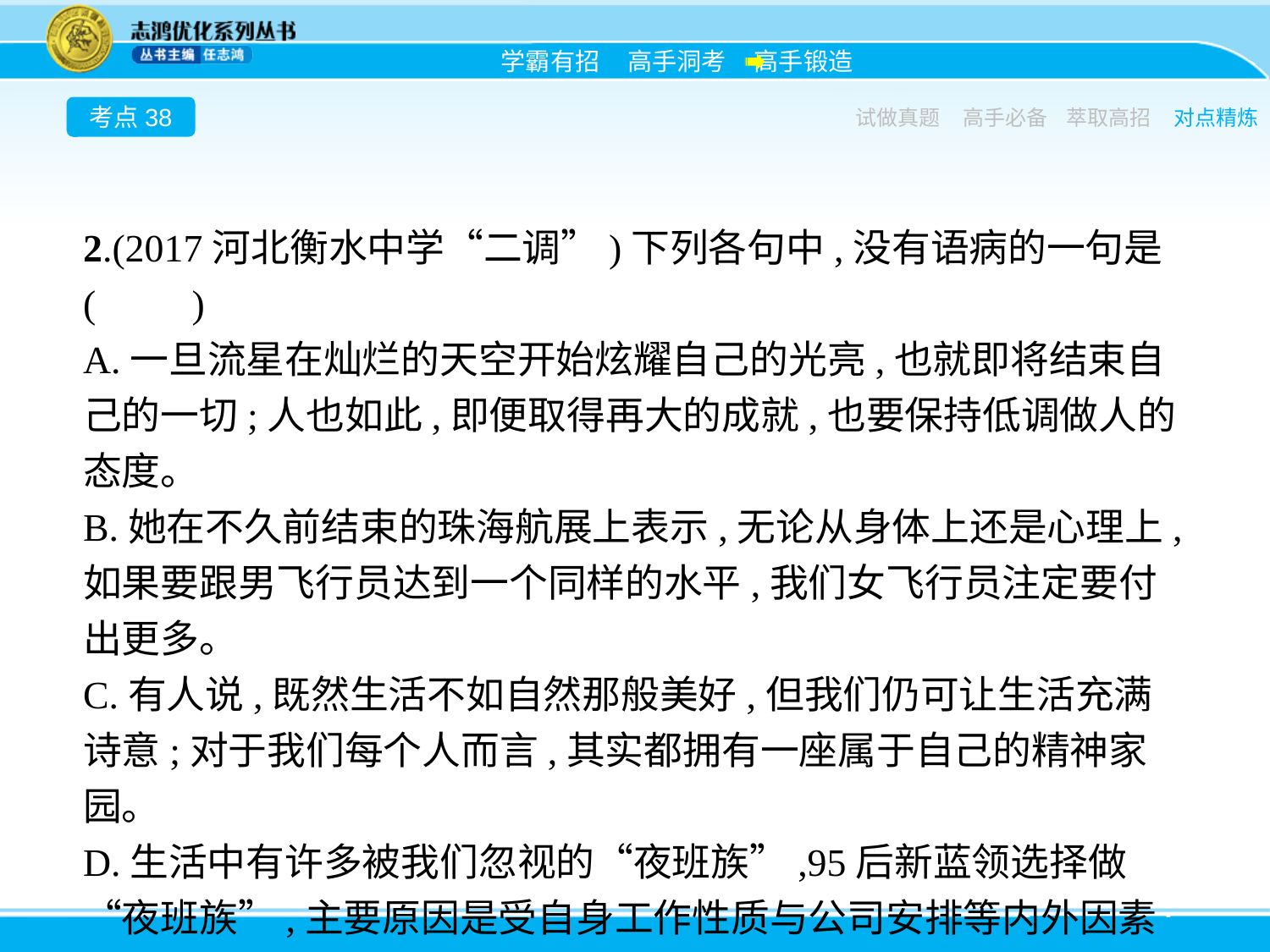

考点38
试做真题
高手必备
萃取高招
对点精炼
2.(2017河北衡水中学“二调”)下列各句中,没有语病的一句是(　　)
A.一旦流星在灿烂的天空开始炫耀自己的光亮,也就即将结束自己的一切;人也如此,即便取得再大的成就,也要保持低调做人的态度。
B.她在不久前结束的珠海航展上表示,无论从身体上还是心理上,如果要跟男飞行员达到一个同样的水平,我们女飞行员注定要付出更多。
C.有人说,既然生活不如自然那般美好,但我们仍可让生活充满诗意;对于我们每个人而言,其实都拥有一座属于自己的精神家园。
D.生活中有许多被我们忽视的“夜班族”,95后新蓝领选择做“夜班族”,主要原因是受自身工作性质与公司安排等内外因素影响。